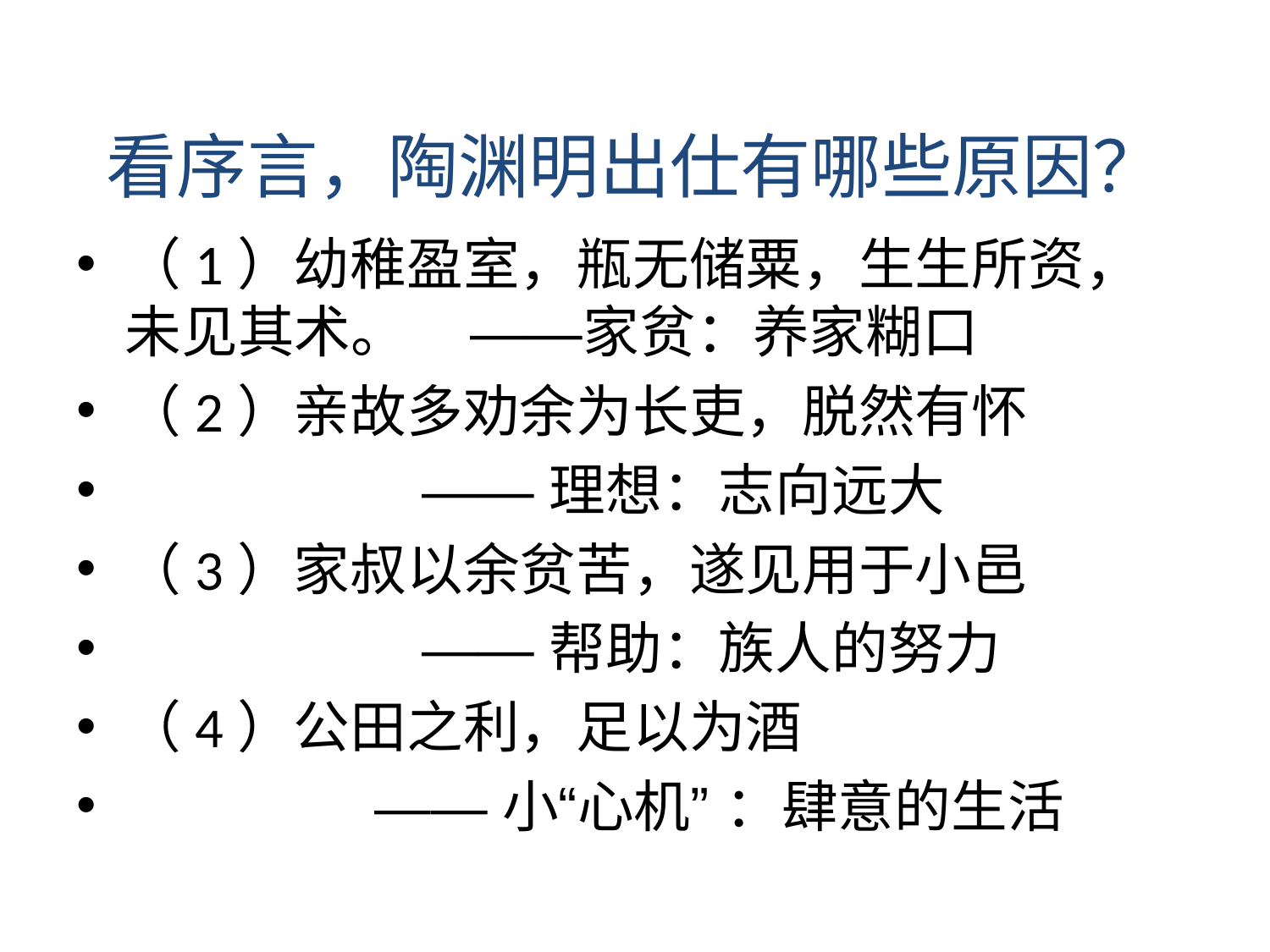

#
看序言，陶渊明出仕有哪些原因？
（1）幼稚盈室，瓶无储粟，生生所资，未见其术。    ——家贫：养家糊口
（2）亲故多劝余为长吏，脱然有怀
                   ——理想：志向远大
（3）家叔以余贫苦，遂见用于小邑
                   ——帮助：族人的努力
（4）公田之利，足以为酒
                ——小“心机” ：肆意的生活